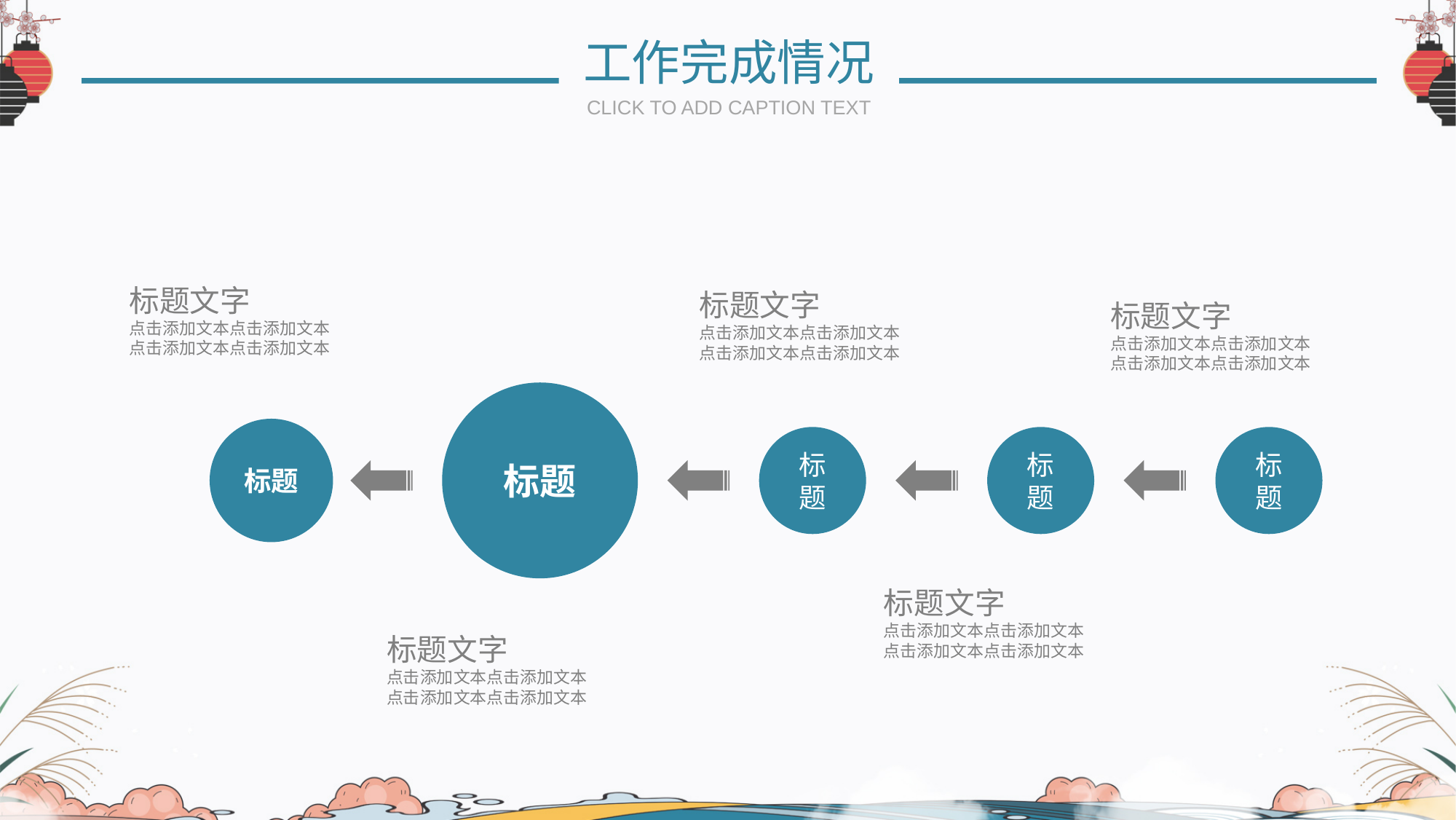

工作完成情况

CLICK TO ADD CAPTION TEXT
标题文字
点击添加文本点击添加文本
点击添加文本点击添加文本
标题文字
点击添加文本点击添加文本
点击添加文本点击添加文本
标题文字
点击添加文本点击添加文本
点击添加文本点击添加文本
标题文字
点击添加文本点击添加文本
点击添加文本点击添加文本
标题
标题
标题
标题
标题

标题文字
点击添加文本点击添加文本
点击添加文本点击添加文本